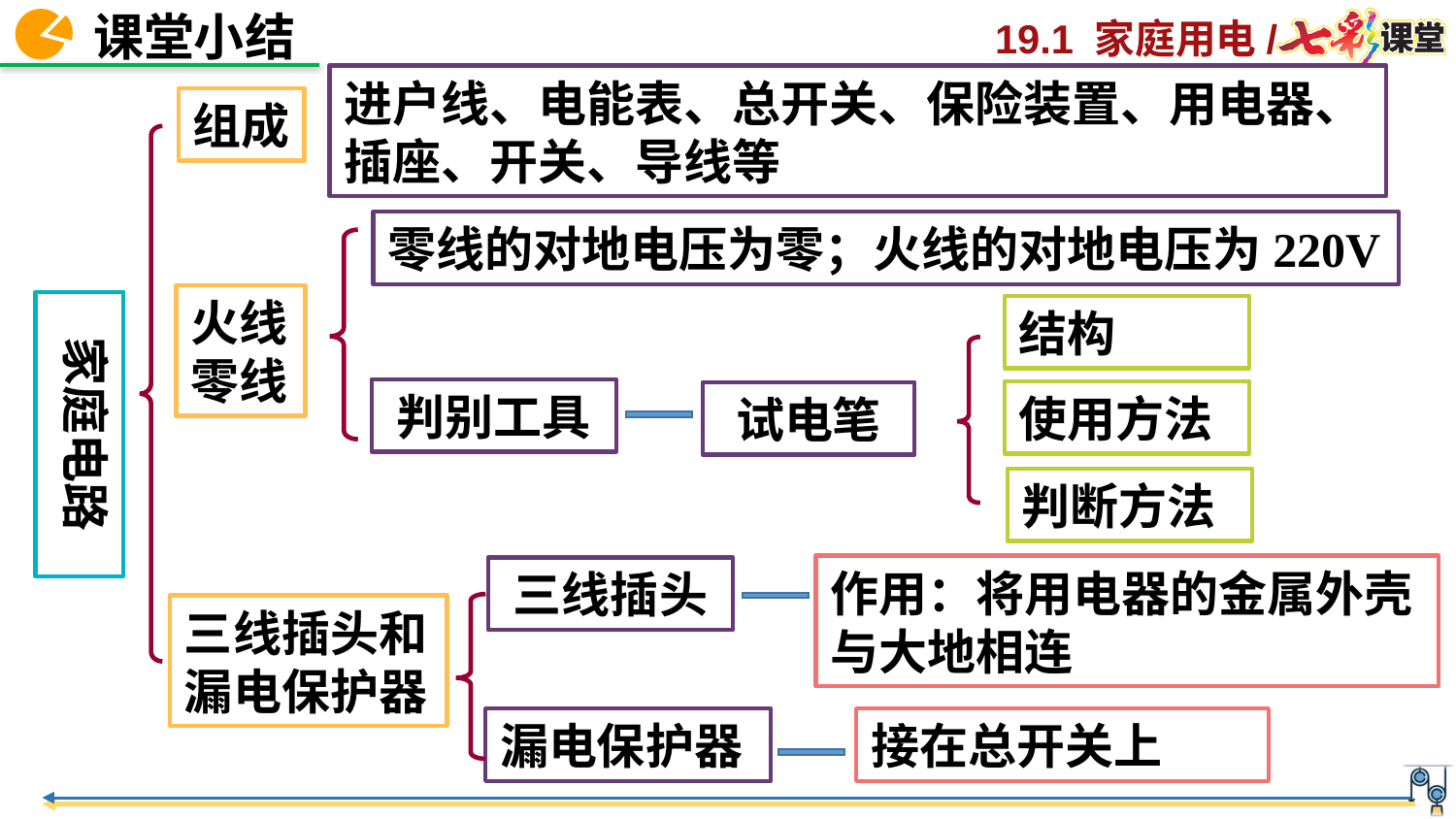

进户线、电能表、总开关、保险装置、用电器、插座、开关、导线等
组成

零线的对地电压为零；火线的对地电压为220V

火线零线
家庭电路
结构

判别工具
使用方法
试电笔

判断方法
作用：将用电器的金属外壳与大地相连
三线插头

三线插头和漏电保护器
漏电保护器
接在总开关上